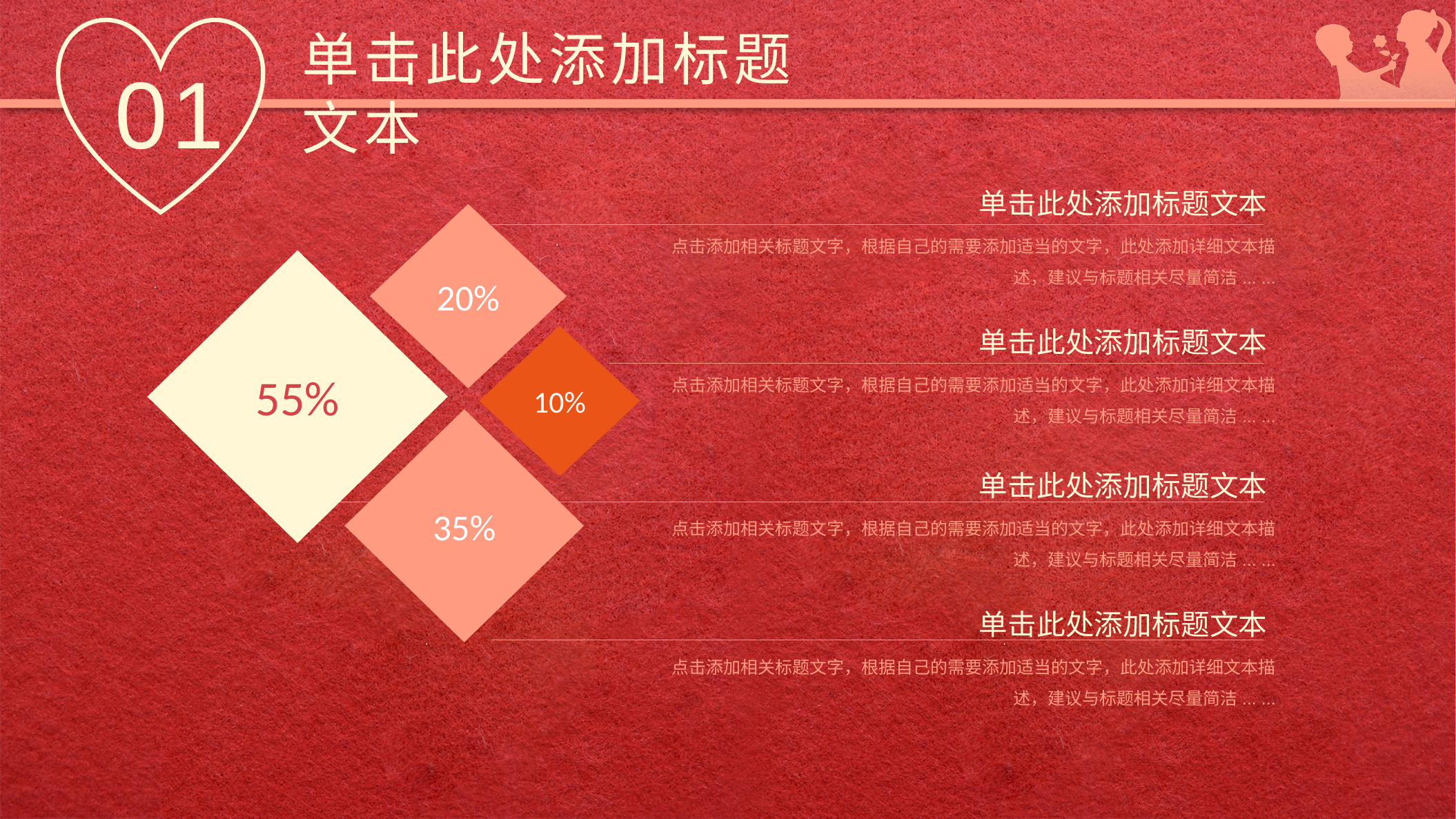

单击此处添加标题文本
01
单击此处添加标题文本
点击添加相关标题文字，根据自己的需要添加适当的文字，此处添加详细文本描述，建议与标题相关尽量简洁... ...
20%
55%
单击此处添加标题文本
点击添加相关标题文字，根据自己的需要添加适当的文字，此处添加详细文本描述，建议与标题相关尽量简洁... ...
10%
35%
单击此处添加标题文本
点击添加相关标题文字，根据自己的需要添加适当的文字，此处添加详细文本描述，建议与标题相关尽量简洁... ...
单击此处添加标题文本
点击添加相关标题文字，根据自己的需要添加适当的文字，此处添加详细文本描述，建议与标题相关尽量简洁... ...